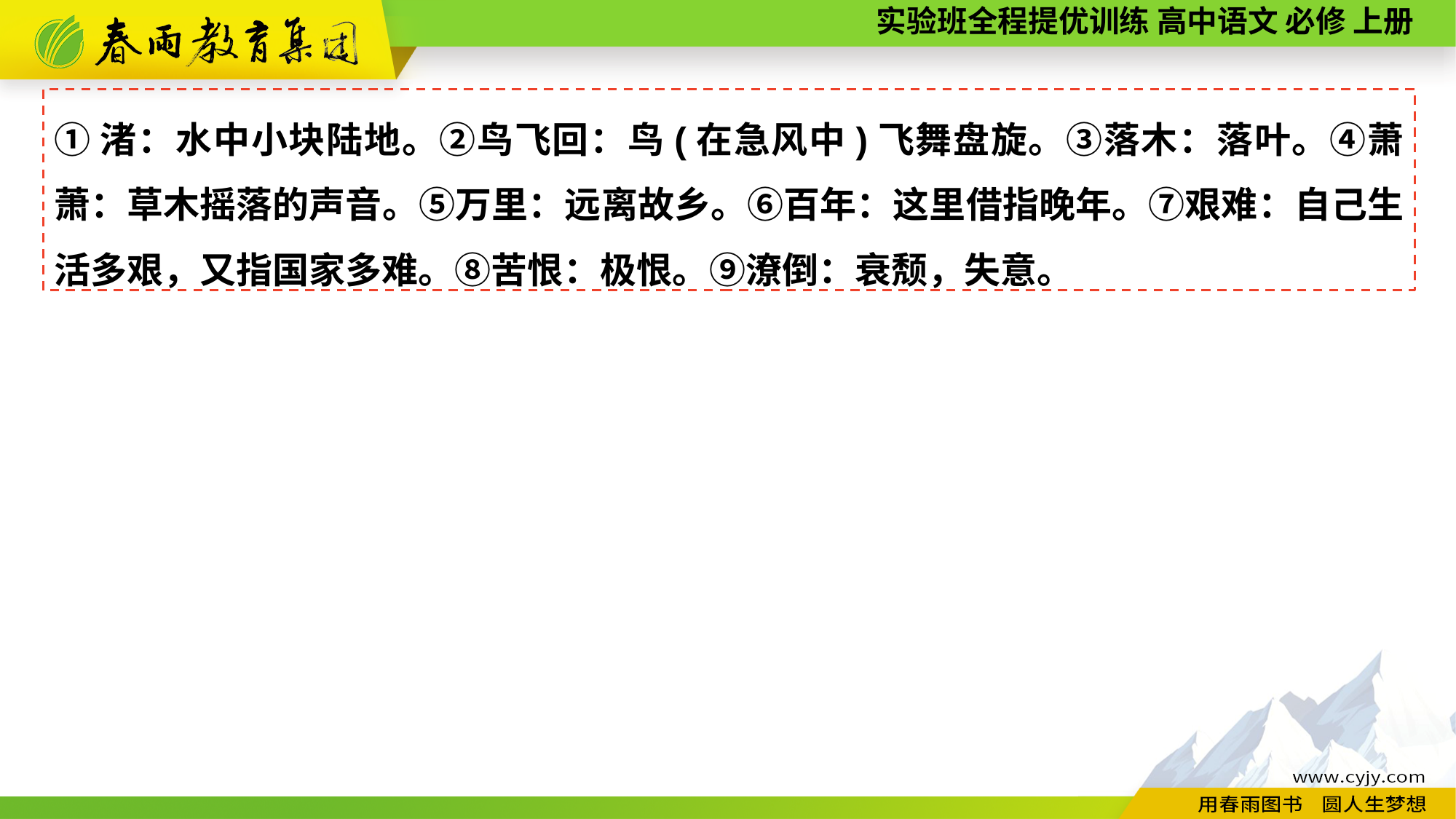

①渚：水中小块陆地。②鸟飞回：鸟(在急风中)飞舞盘旋。③落木：落叶。④萧萧：草木摇落的声音。⑤万里：远离故乡。⑥百年：这里借指晚年。⑦艰难：自己生活多艰，又指国家多难。⑧苦恨：极恨。⑨潦倒：衰颓，失意。